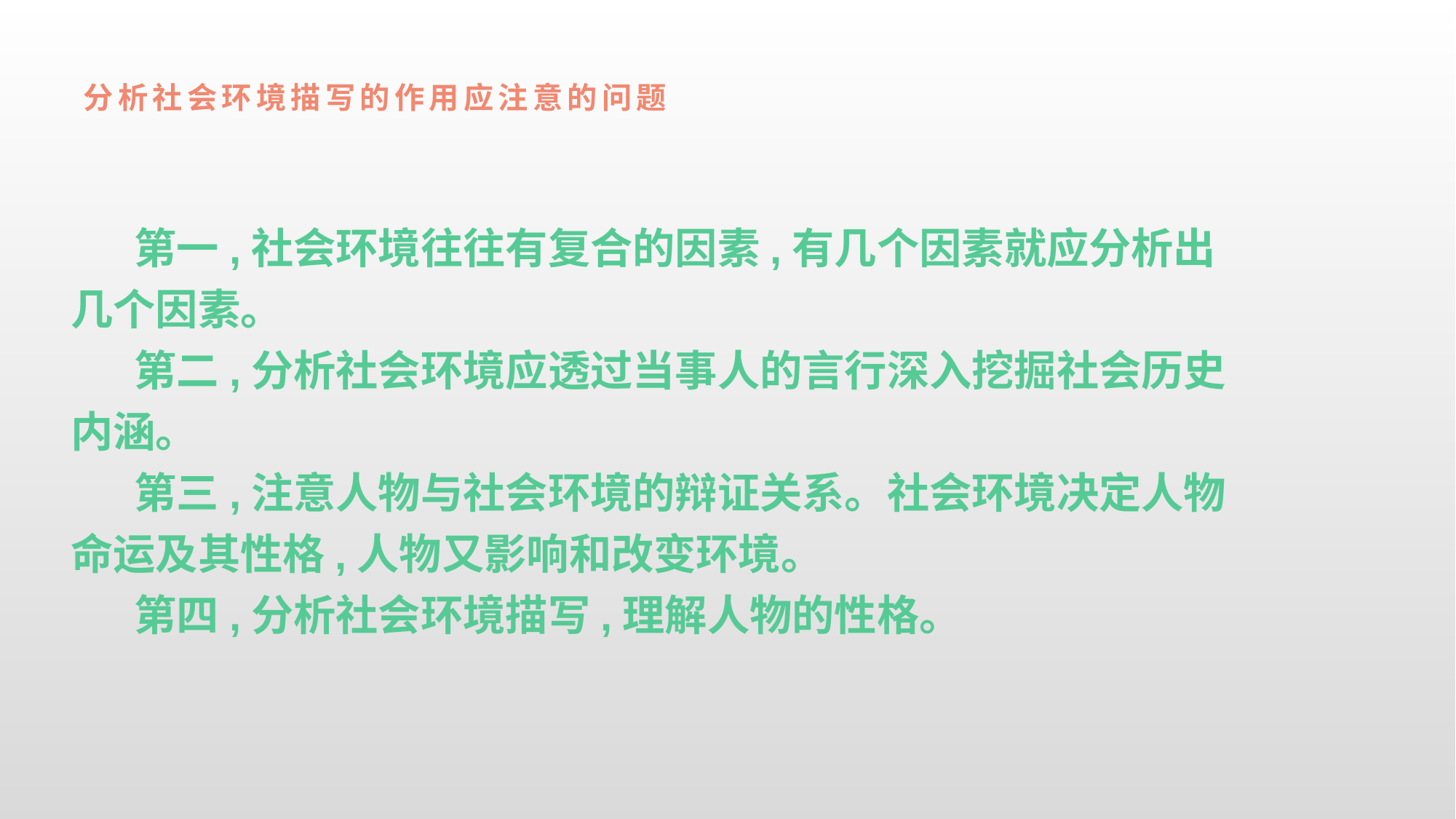

# 分析社会环境描写的作用应注意的问题
第一,社会环境往往有复合的因素,有几个因素就应分析出几个因素。
第二,分析社会环境应透过当事人的言行深入挖掘社会历史内涵。
第三,注意人物与社会环境的辩证关系。社会环境决定人物命运及其性格,人物又影响和改变环境。
第四,分析社会环境描写,理解人物的性格。